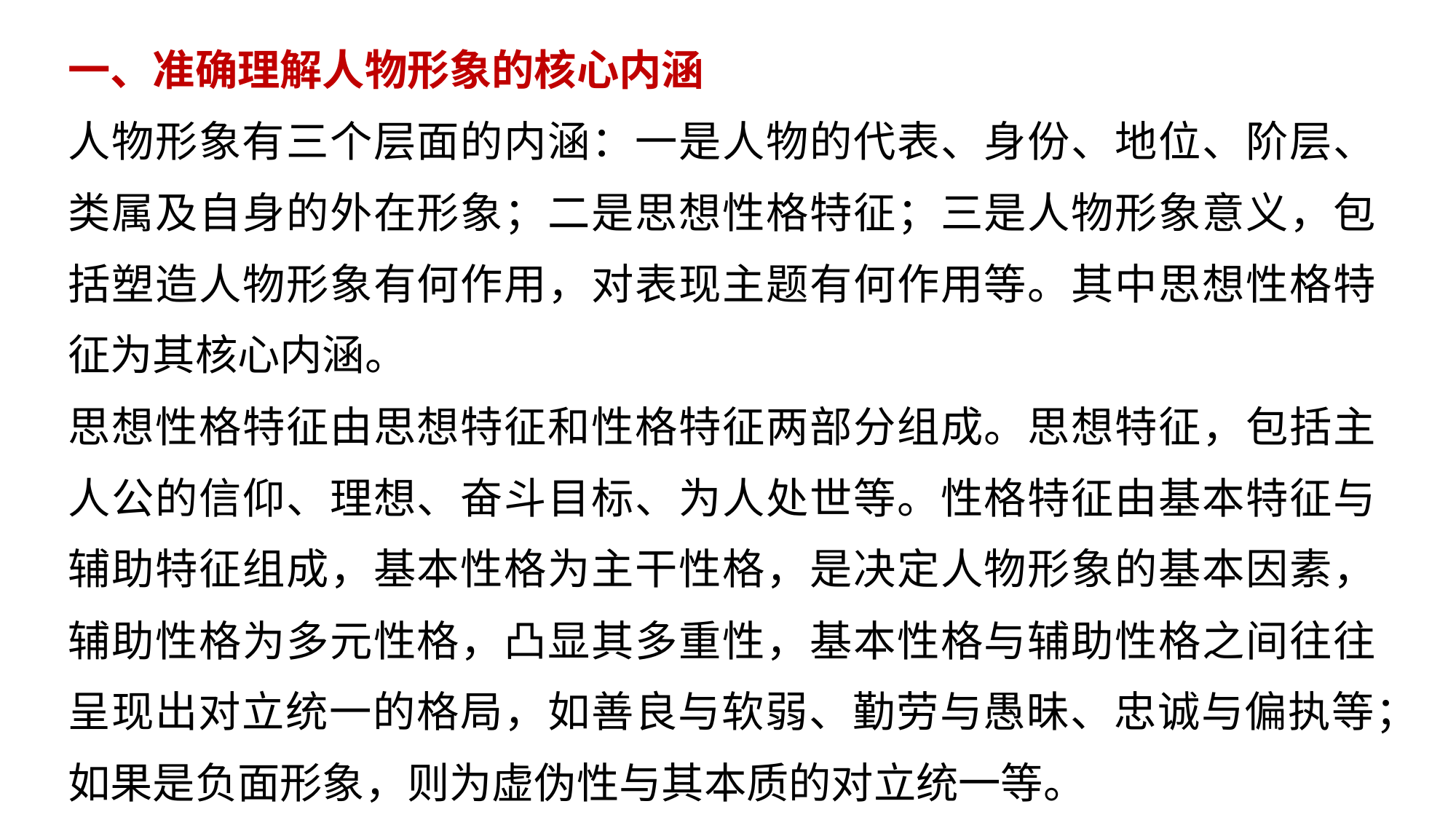

一、准确理解人物形象的核心内涵
人物形象有三个层面的内涵：一是人物的代表、身份、地位、阶层、类属及自身的外在形象；二是思想性格特征；三是人物形象意义，包括塑造人物形象有何作用，对表现主题有何作用等。其中思想性格特征为其核心内涵。
思想性格特征由思想特征和性格特征两部分组成。思想特征，包括主人公的信仰、理想、奋斗目标、为人处世等。性格特征由基本特征与辅助特征组成，基本性格为主干性格，是决定人物形象的基本因素，辅助性格为多元性格，凸显其多重性，基本性格与辅助性格之间往往呈现出对立统一的格局，如善良与软弱、勤劳与愚昧、忠诚与偏执等；如果是负面形象，则为虚伪性与其本质的对立统一等。